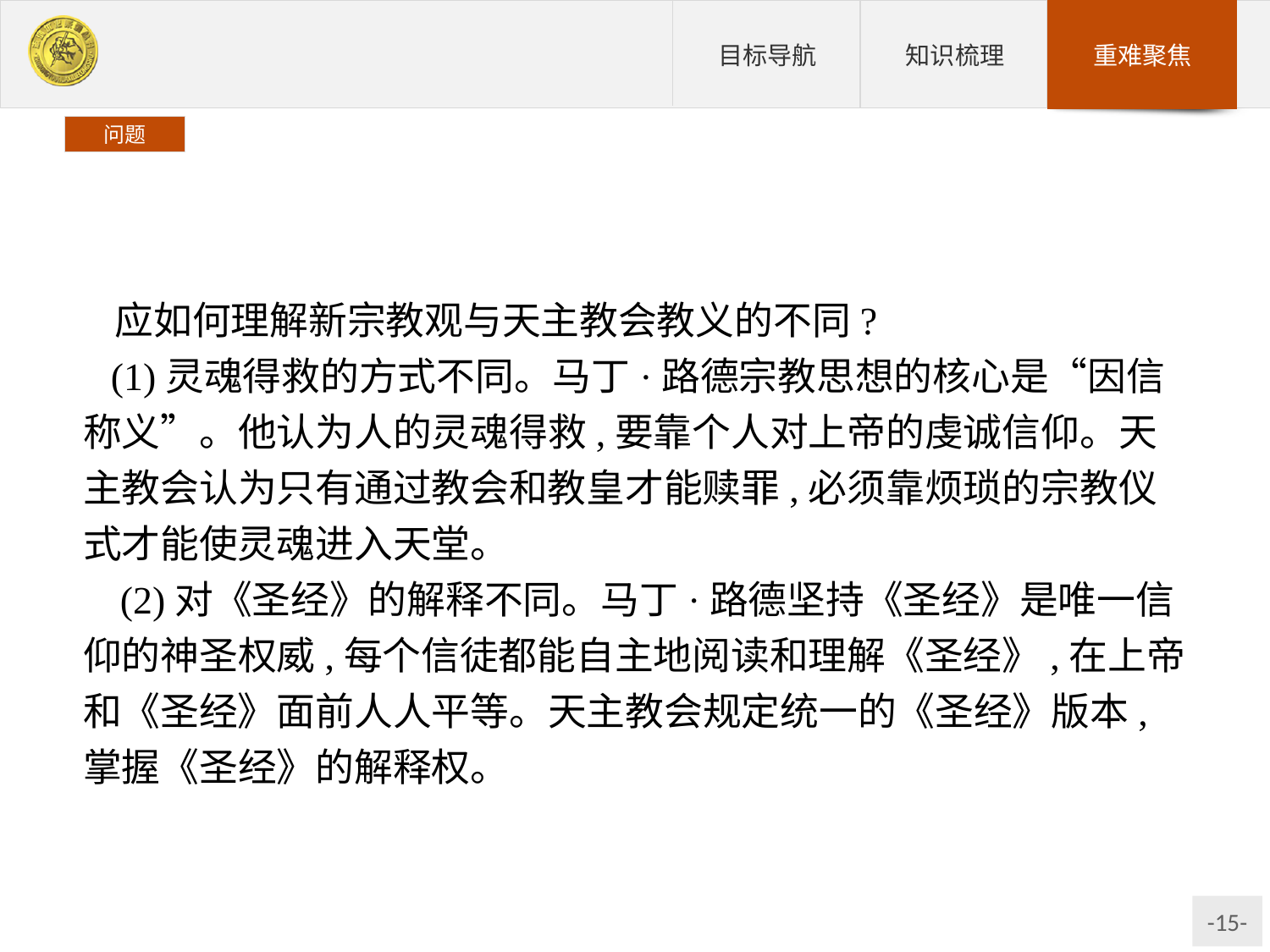

问题
应如何理解新宗教观与天主教会教义的不同?
(1)灵魂得救的方式不同。马丁·路德宗教思想的核心是“因信称义”。他认为人的灵魂得救,要靠个人对上帝的虔诚信仰。天主教会认为只有通过教会和教皇才能赎罪,必须靠烦琐的宗教仪式才能使灵魂进入天堂。
(2)对《圣经》的解释不同。马丁·路德坚持《圣经》是唯一信仰的神圣权威,每个信徒都能自主地阅读和理解《圣经》,在上帝和《圣经》面前人人平等。天主教会规定统一的《圣经》版本,掌握《圣经》的解释权。